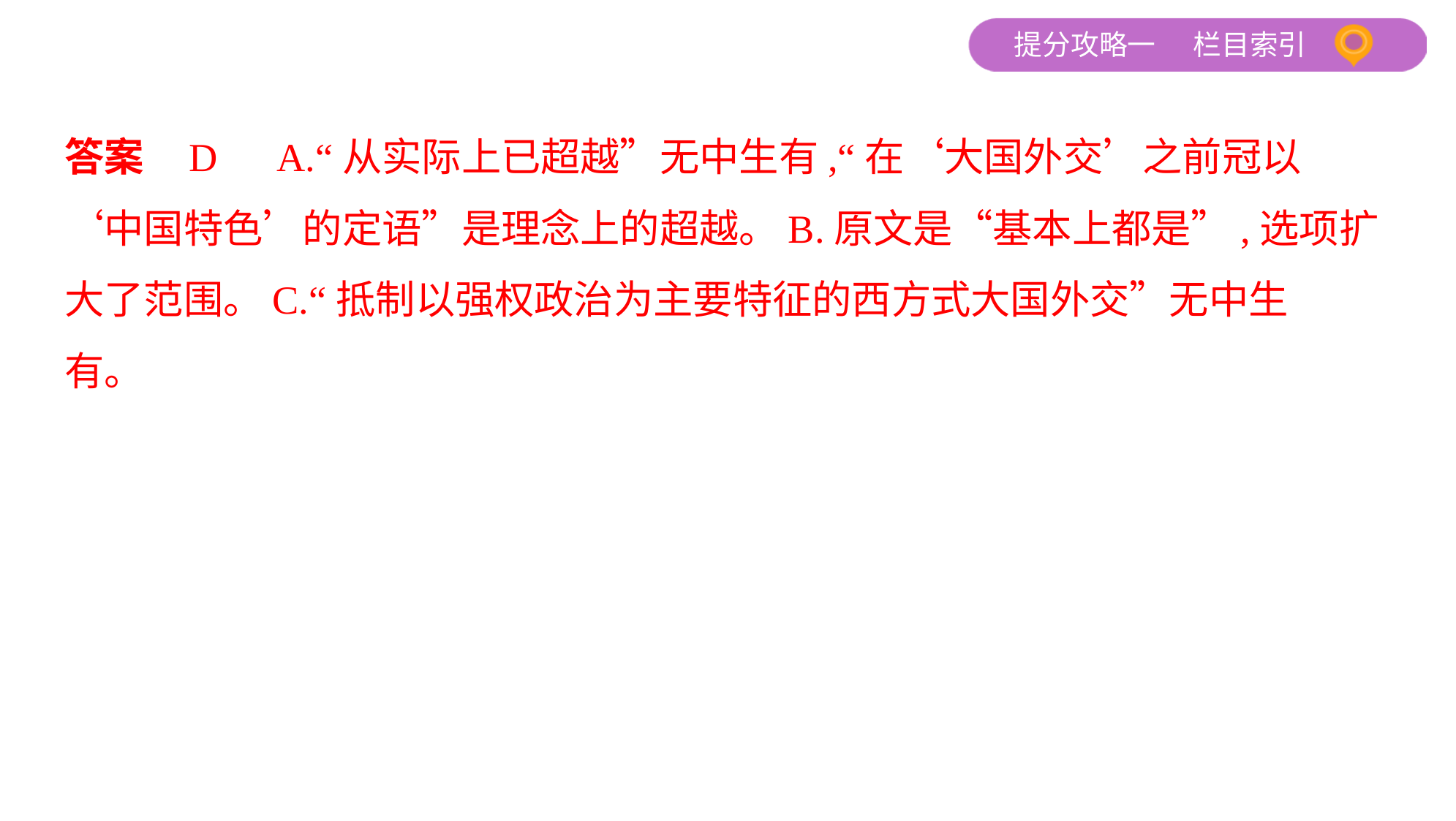

答案    D　A.“从实际上已超越”无中生有,“在‘大国外交’之前冠以
‘中国特色’的定语”是理念上的超越。B.原文是“基本上都是”,选项扩
大了范围。C.“抵制以强权政治为主要特征的西方式大国外交”无中生
有。